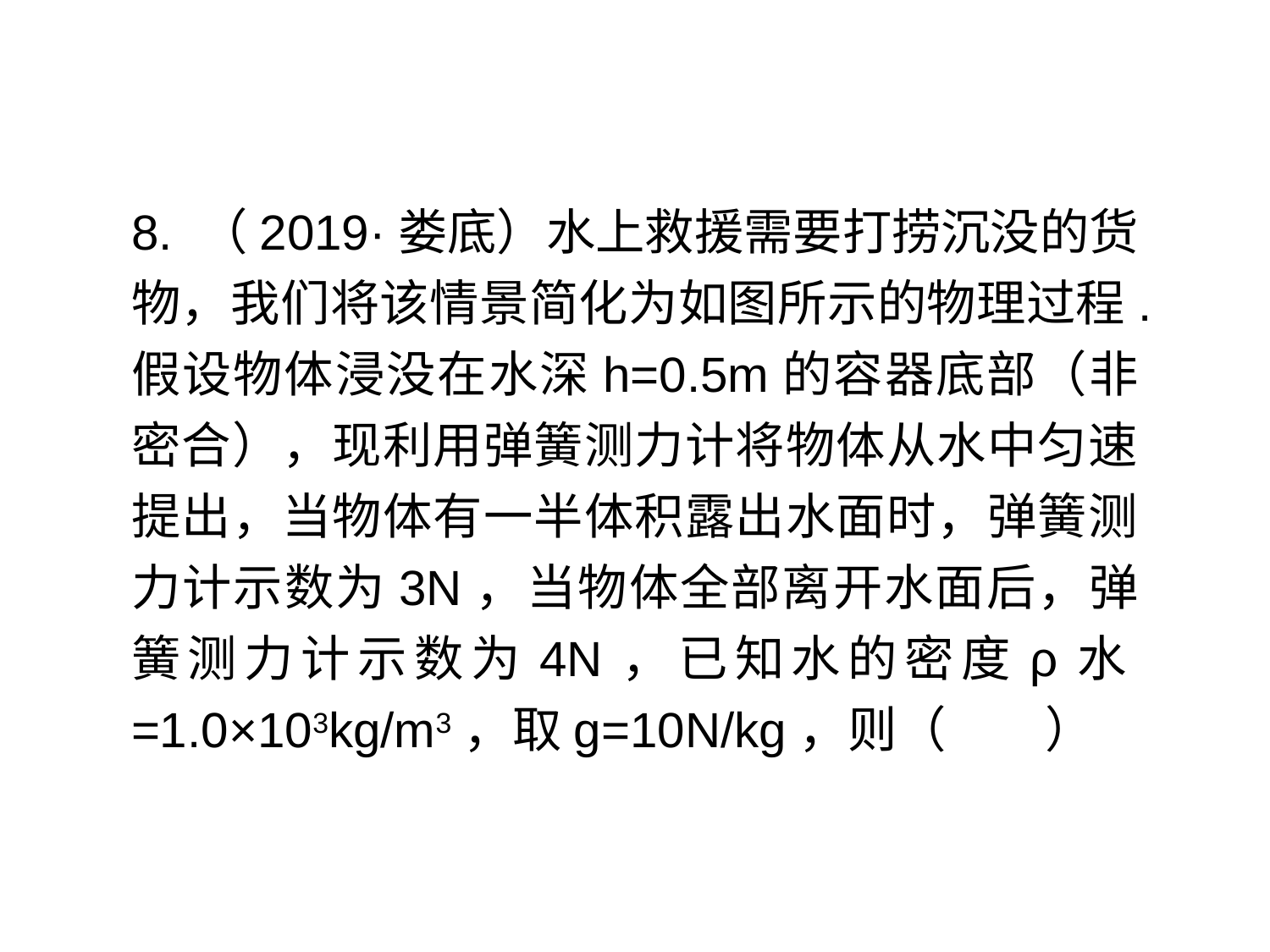

8. （2019·娄底）水上救援需要打捞沉没的货物，我们将该情景简化为如图所示的物理过程.假设物体浸没在水深h=0.5m的容器底部（非密合），现利用弹簧测力计将物体从水中匀速提出，当物体有一半体积露出水面时，弹簧测力计示数为3N，当物体全部离开水面后，弹簧测力计示数为4N，已知水的密度ρ水=1.0×103kg/m3，取g=10N/kg，则（　　）